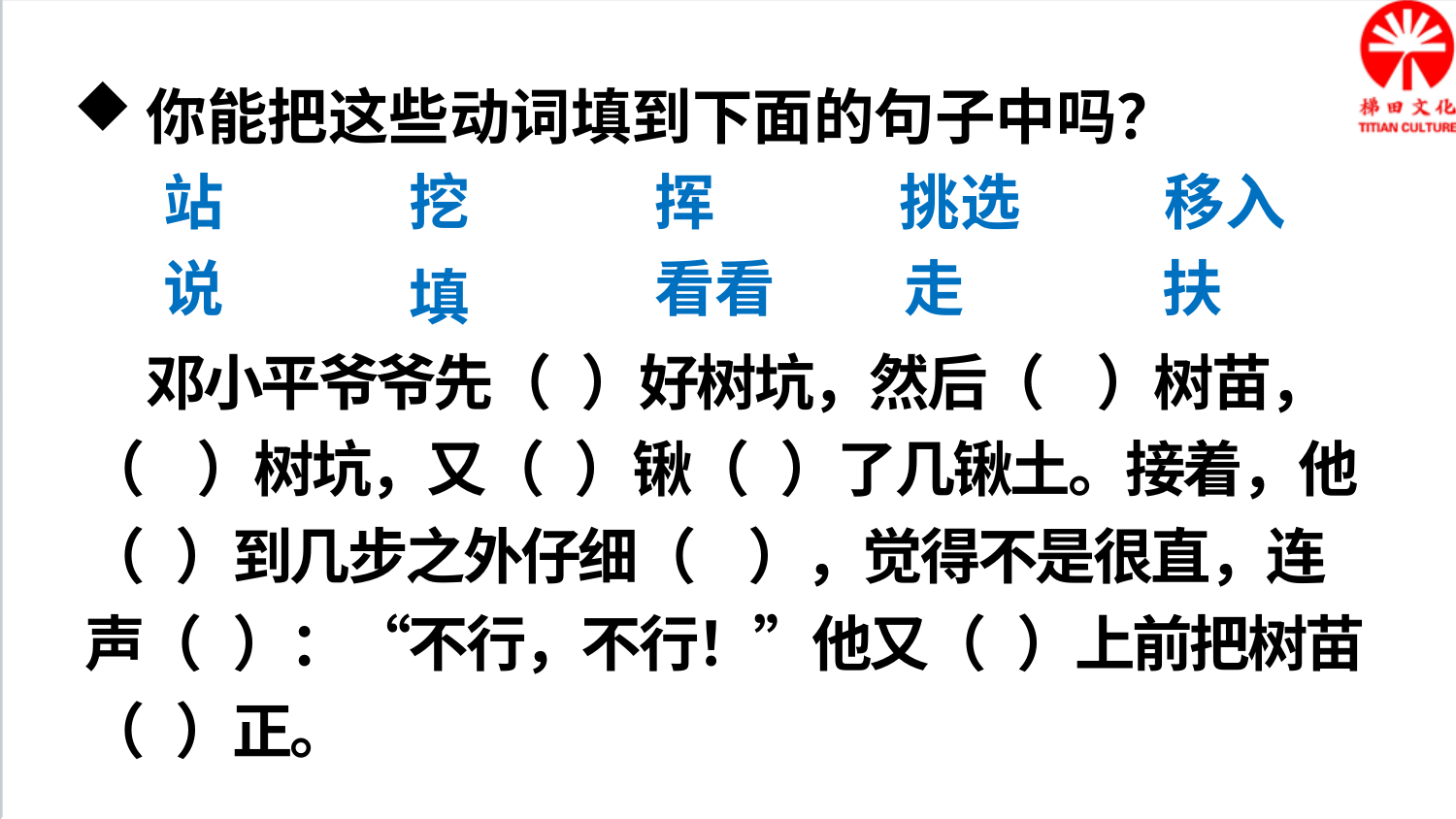

你能把这些动词填到下面的句子中吗？
站
挖
挥
挑选
移入
说
看看
走
扶
填
    邓小平爷爷先（   ）好树坑，然后（     ）树苗，（     ）树坑，又（   ）锹（   ）了几锹土。接着，他（   ）到几步之外仔细（     ），觉得不是很直，连声（   ）：“不行，不行！”他又（   ）上前把树苗（   ）正。